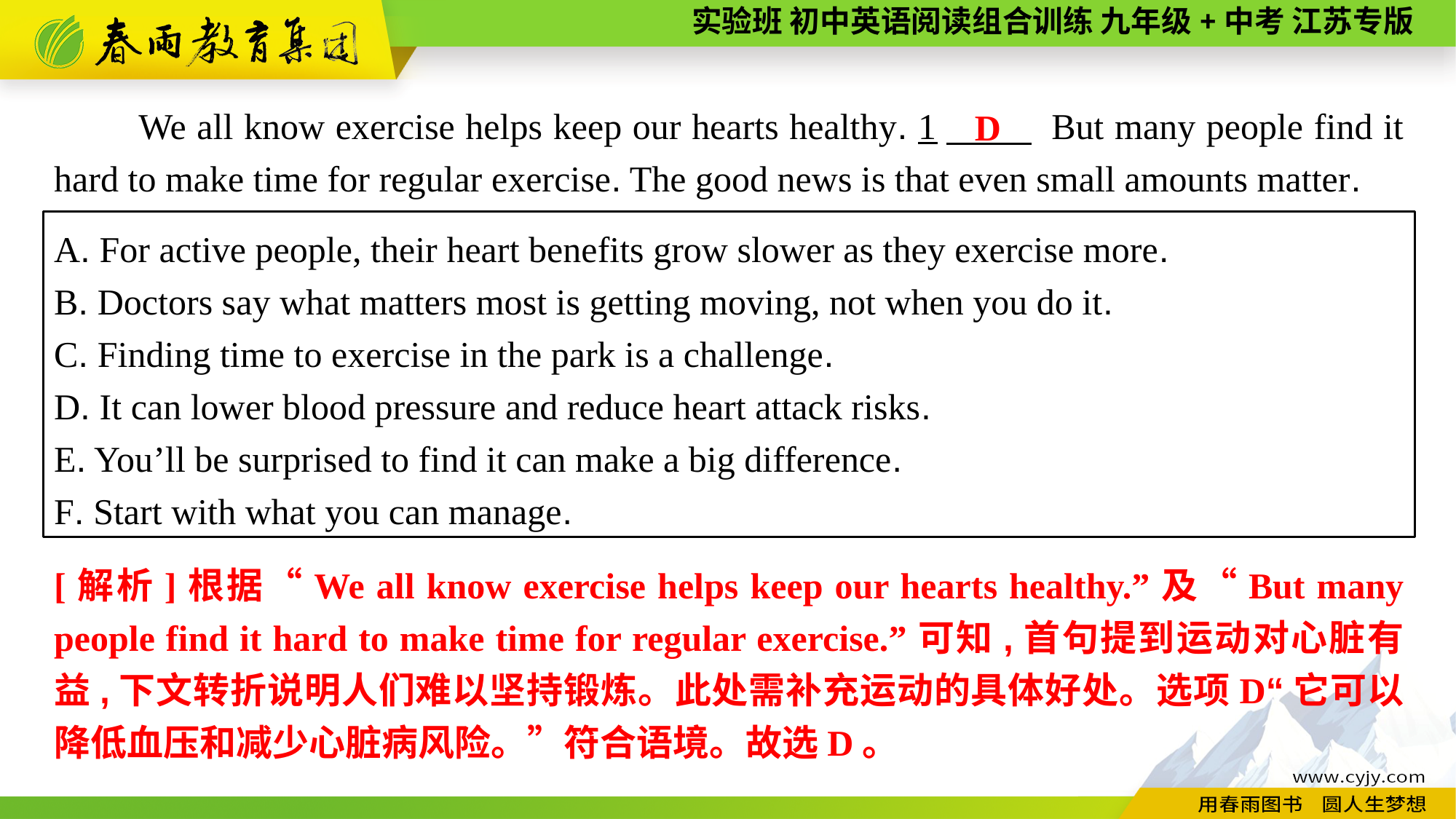

We all know exercise helps keep our hearts healthy. 1　      But many people find it hard to make time for regular exercise. The good news is that even small amounts matter.
D
A. For active people, their heart benefits grow slower as they exercise more.
B. Doctors say what matters most is getting moving, not when you do it.
C. Finding time to exercise in the park is a challenge.
D. It can lower blood pressure and reduce heart attack risks.
E. You’ll be surprised to find it can make a big difference.
F. Start with what you can manage.
[解析]根据“We all know exercise helps keep our hearts healthy.”及“But many people find it hard to make time for regular exercise.”可知,首句提到运动对心脏有益,下文转折说明人们难以坚持锻炼。此处需补充运动的具体好处。选项D“它可以降低血压和减少心脏病风险。”符合语境。故选D。